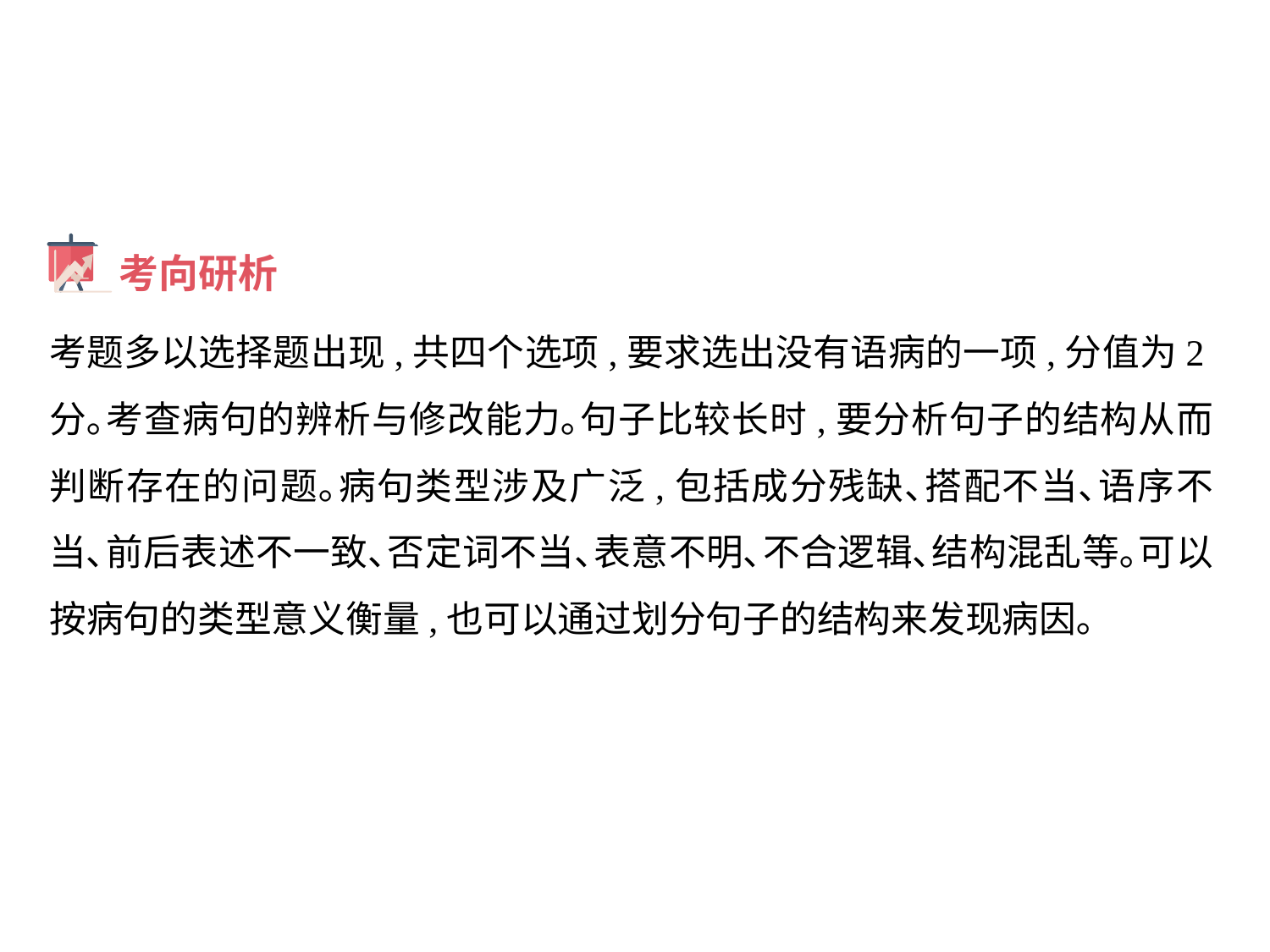

考向研析

考题多以选择题出现,共四个选项,要求选出没有语病的一项,分值为2分｡考查病句的辨析与修改能力｡句子比较长时,要分析句子的结构从而判断存在的问题｡病句类型涉及广泛,包括成分残缺､搭配不当､语序不当､前后表述不一致､否定词不当､表意不明､不合逻辑､结构混乱等｡可以按病句的类型意义衡量,也可以通过划分句子的结构来发现病因｡